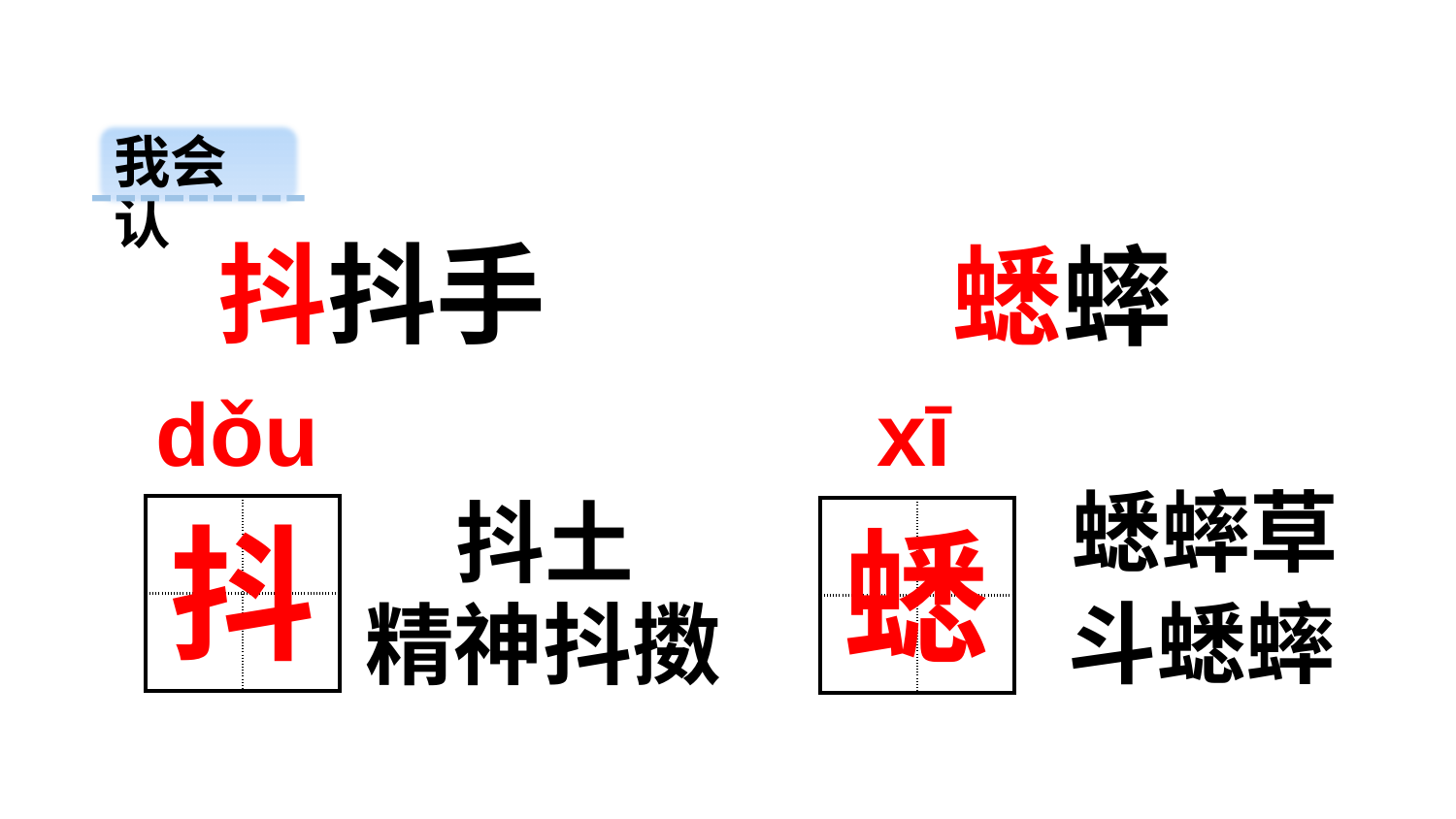

我会认

抖抖手
蟋蟀
xī
dǒu
蟋蟀草
抖土
|  |  |
| --- | --- |
|  |  |
抖
|  |  |
| --- | --- |
|  |  |
蟋
斗蟋蟀
精神抖擞